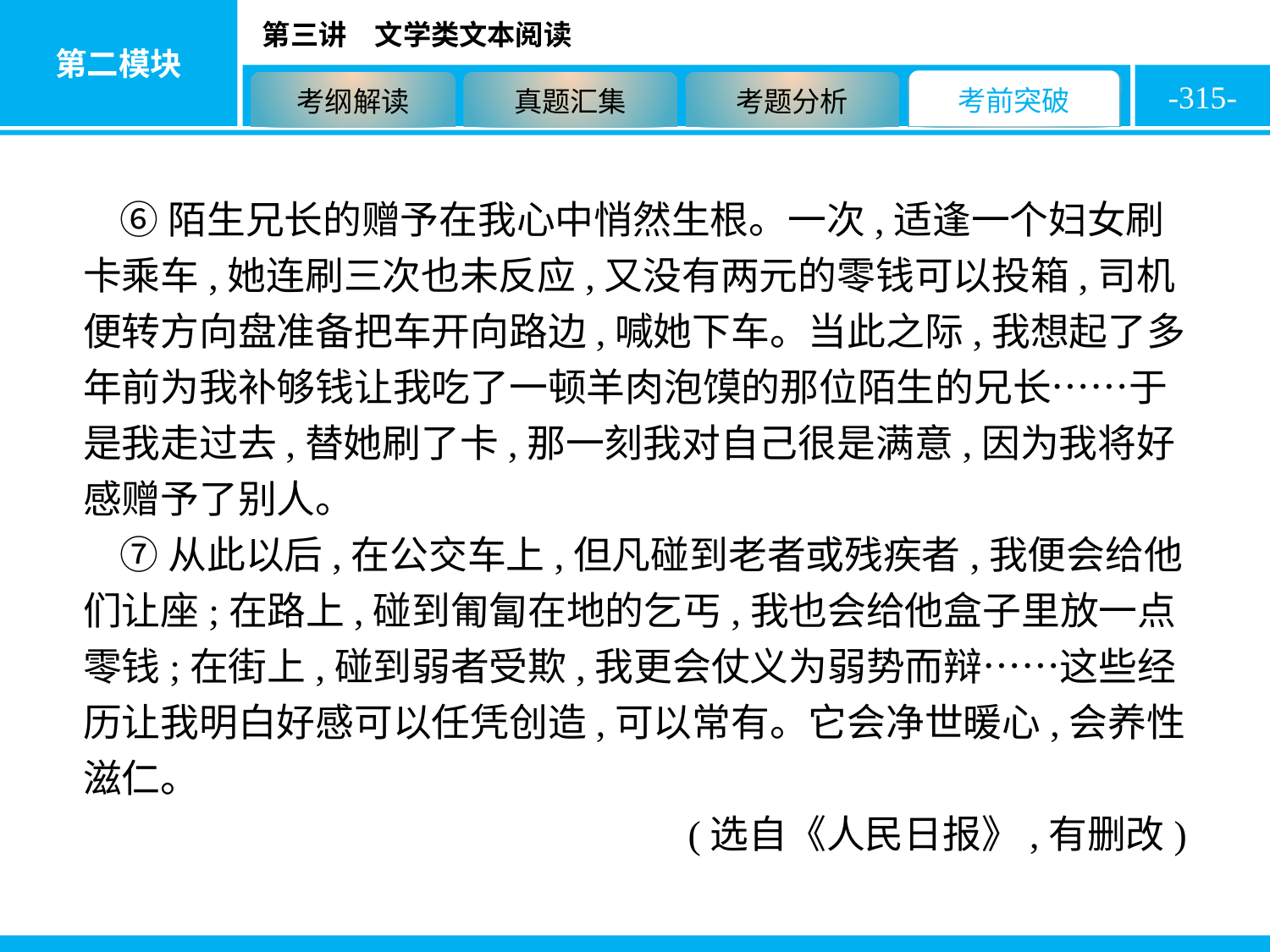

-315-
⑥陌生兄长的赠予在我心中悄然生根。一次,适逢一个妇女刷卡乘车,她连刷三次也未反应,又没有两元的零钱可以投箱,司机便转方向盘准备把车开向路边,喊她下车。当此之际,我想起了多年前为我补够钱让我吃了一顿羊肉泡馍的那位陌生的兄长……于是我走过去,替她刷了卡,那一刻我对自己很是满意,因为我将好感赠予了别人。
⑦从此以后,在公交车上,但凡碰到老者或残疾者,我便会给他们让座;在路上,碰到匍匐在地的乞丐,我也会给他盒子里放一点零钱;在街上,碰到弱者受欺,我更会仗义为弱势而辩……这些经历让我明白好感可以任凭创造,可以常有。它会净世暖心,会养性滋仁。
(选自《人民日报》,有删改)